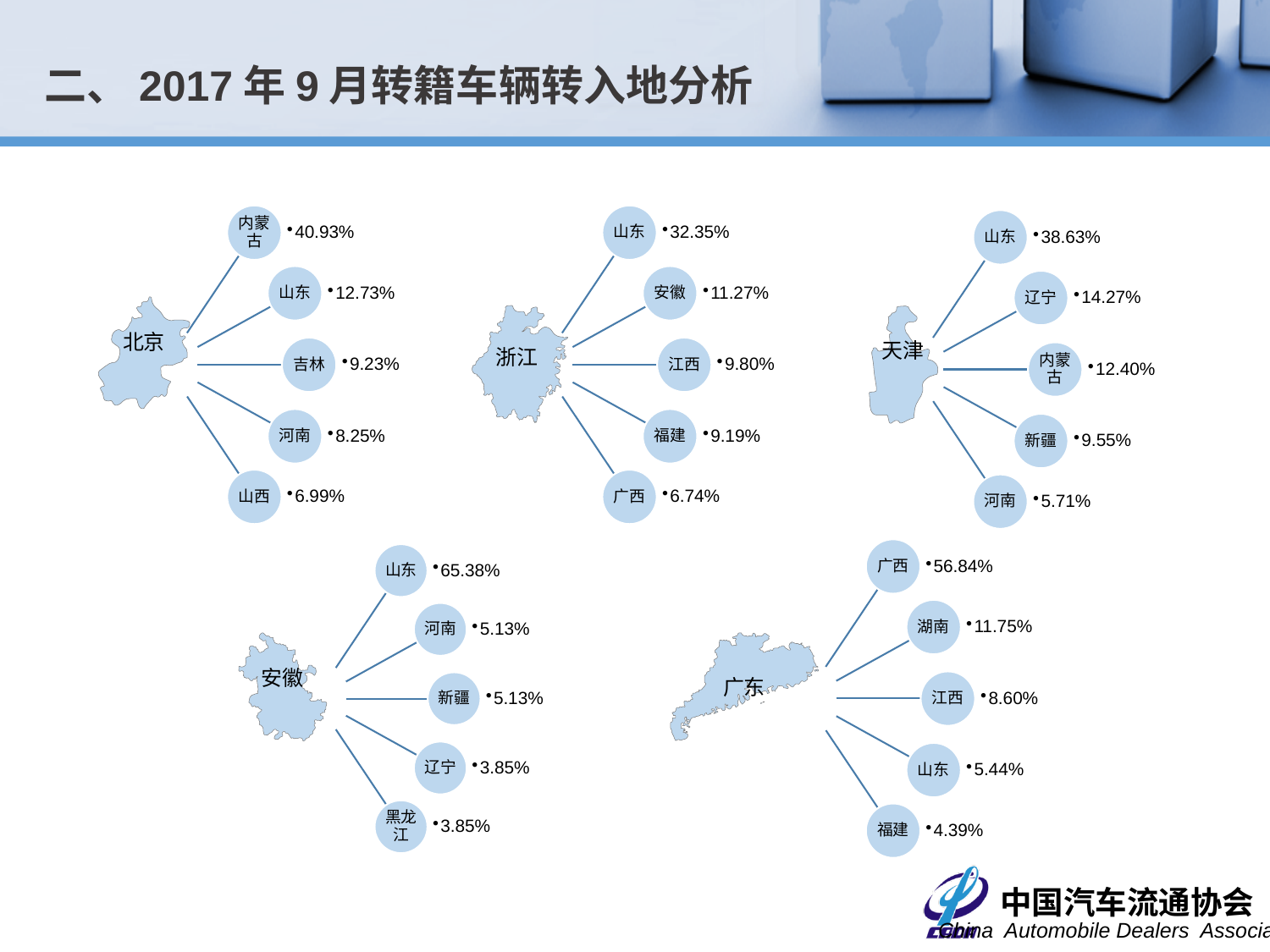

二、2017年9月转籍车辆转入地分析
内蒙古
40.93%
山东
12.73%
吉林
9.23%
河南
8.25%
山西
6.99%
山东
32.35%
安徽
11.27%
江西
9.80%
福建
9.19%
广西
6.74%
山东
38.63%
辽宁
14.27%
内蒙古
12.40%
新疆
9.55%
河南
5.71%

北京

浙江

天津
广西
56.84%
湖南
11.75%
江西
8.60%
山东
5.44%
福建
4.39%
山东
65.38%
河南
5.13%
新疆
5.13%
辽宁
3.85%
黑龙江
3.85%

安徽

广东